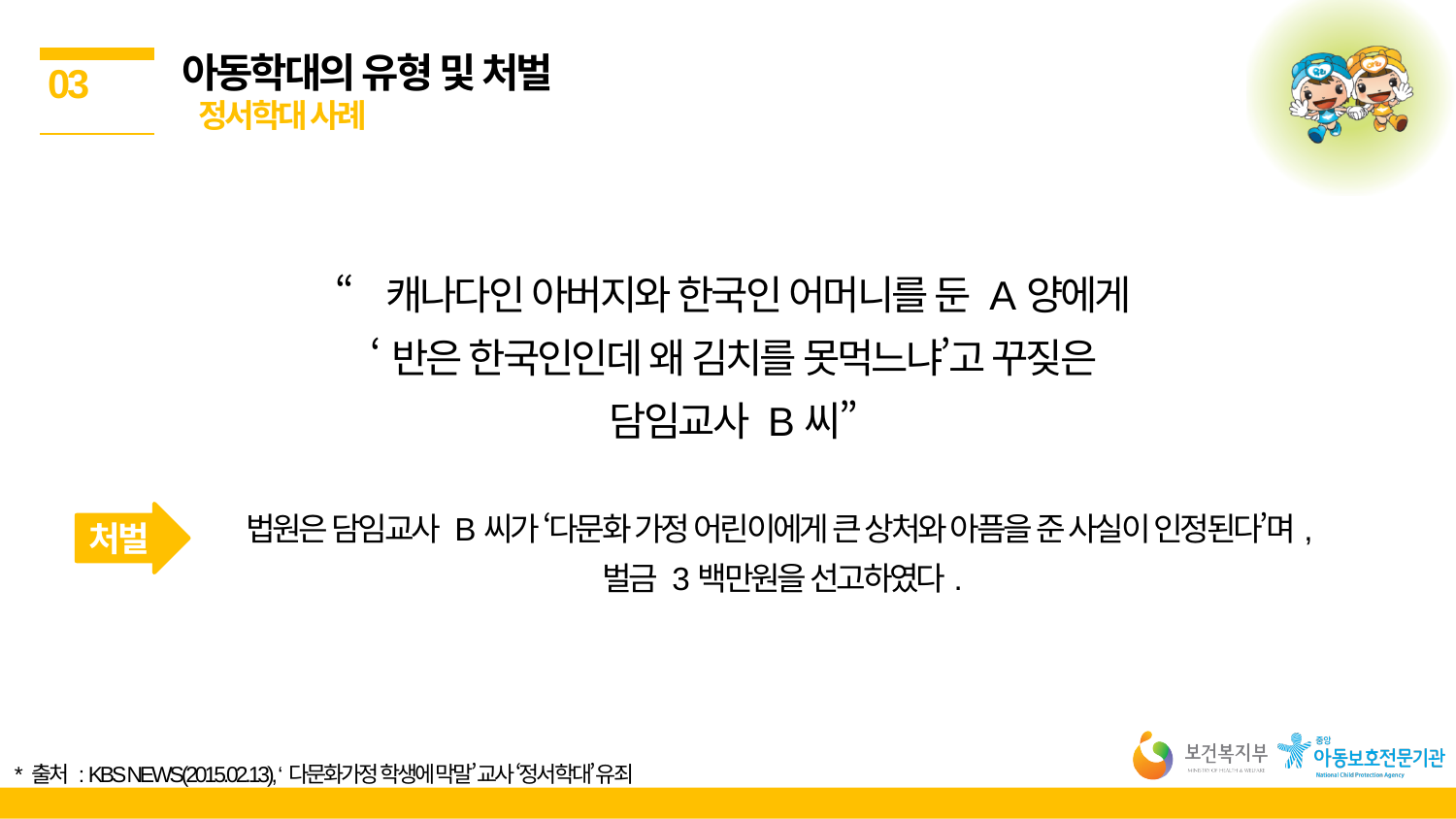

아동학대의 유형 및 처벌
 정서학대 사례
03
“캐나다인 아버지와 한국인 어머니를 둔 A양에게
‘반은 한국인인데 왜 김치를 못먹느냐’고 꾸짖은
담임교사 B씨”
법원은 담임교사 B씨가 ‘다문화 가정 어린이에게 큰 상처와 아픔을 준 사실이 인정된다’며,
벌금 3백만원을 선고하였다.

처벌
* 출처 :  KBS NEWS(2015.02.13), ‘다문화가정 학생에 막말’ 교사 ‘정서학대’ 유죄